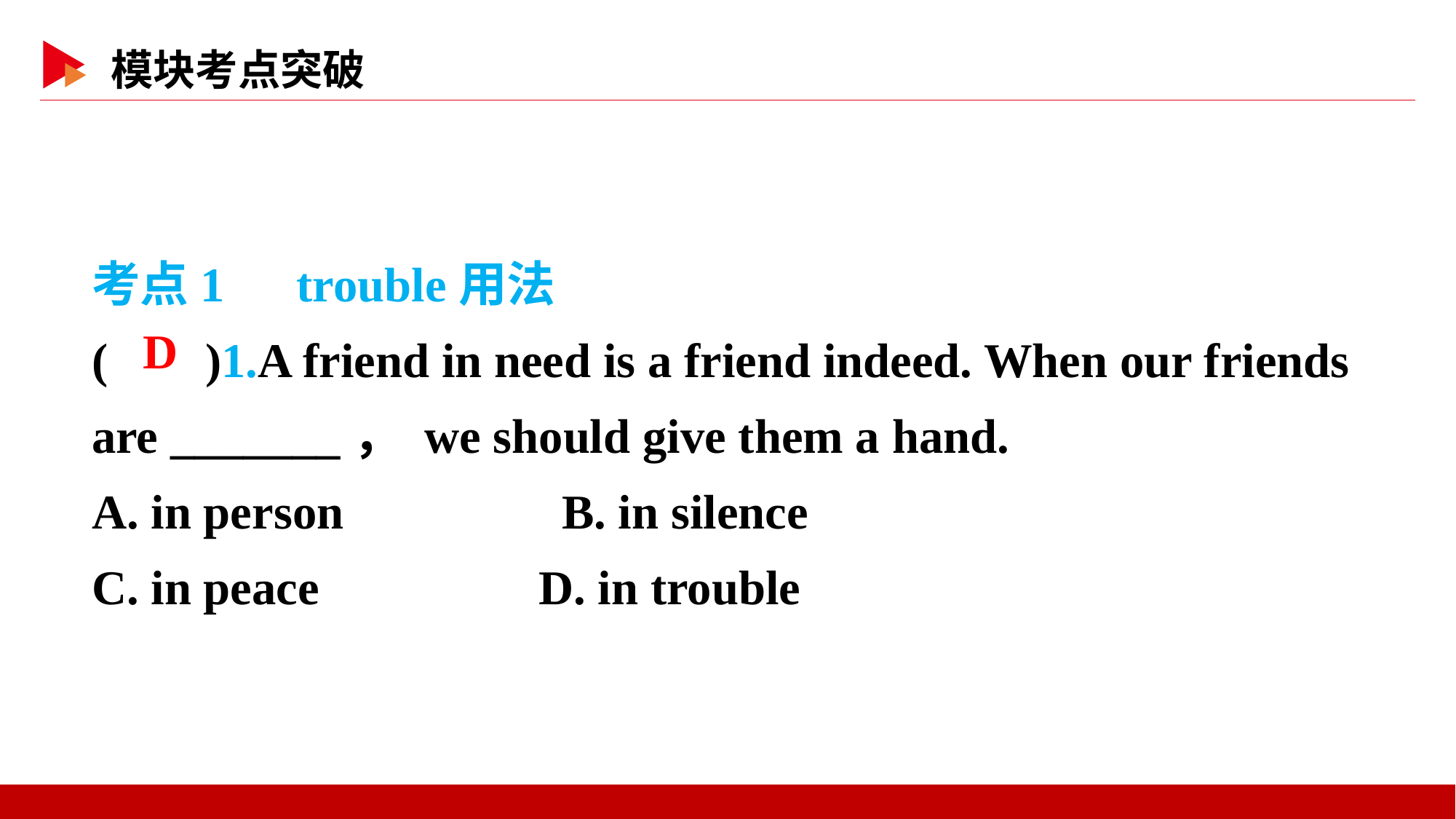

考点1　trouble用法
(        )1.A friend in need is a friend indeed. When our friends are _______， we should give them a hand.
A. in person　　　　B. in silence
C. in peace                  D. in trouble
   D